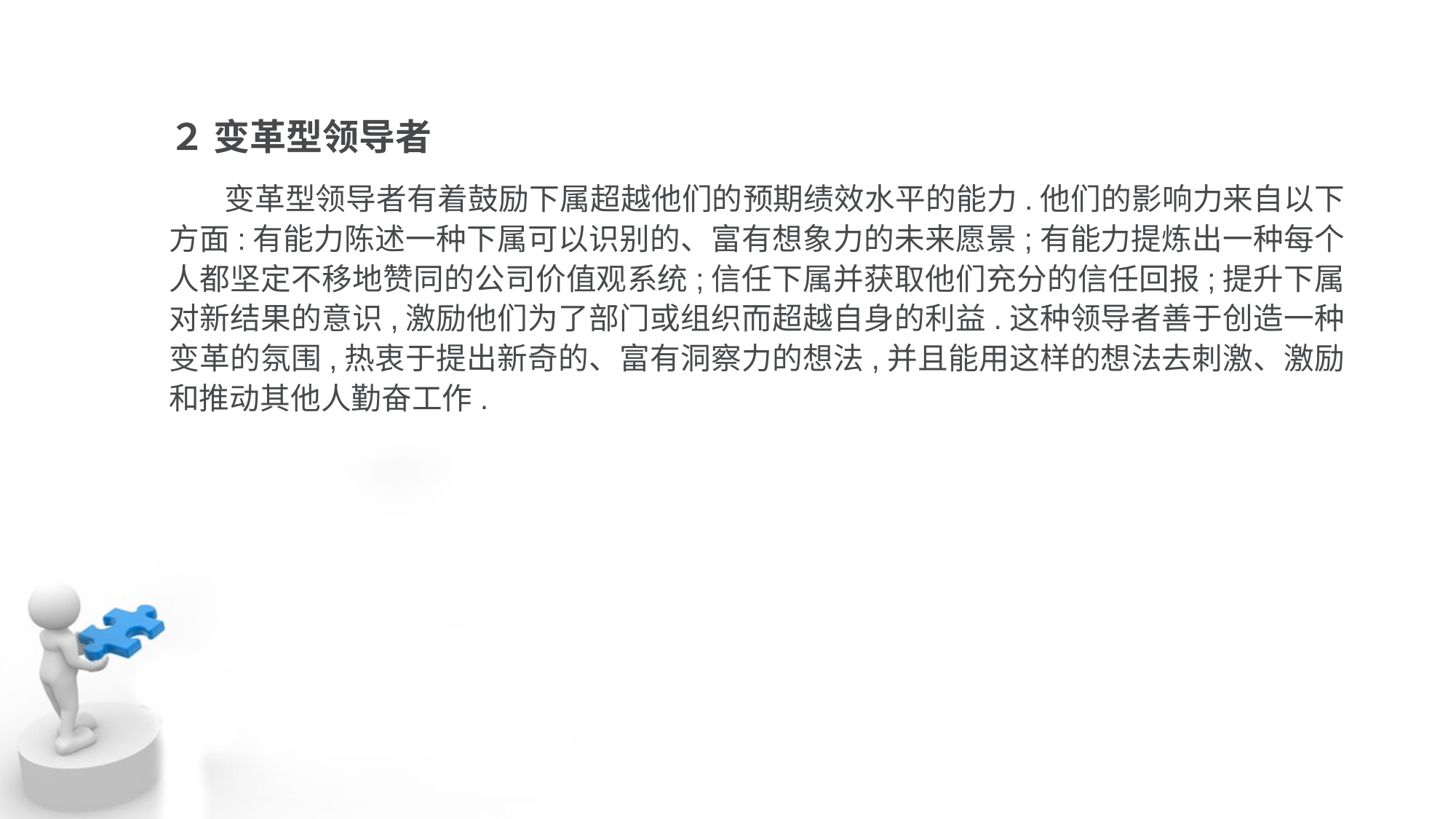

２ 变革型领导者
       变革型领导者有着鼓励下属超越他们的预期绩效水平的能力.他们的影响力来自以下 方面:有能力陈述一种下属可以识别的、富有想象力的未来愿景;有能力提炼出一种每个 人都坚定不移地赞同的公司价值观系统;信任下属并获取他们充分的信任回报;提升下属 对新结果的意识,激励他们为了部门或组织而超越自身的利益.这种领导者善于创造一种 变革的氛围,热衷于提出新奇的、富有洞察力的想法,并且能用这样的想法去刺激、激励 和推动其他人勤奋工作.